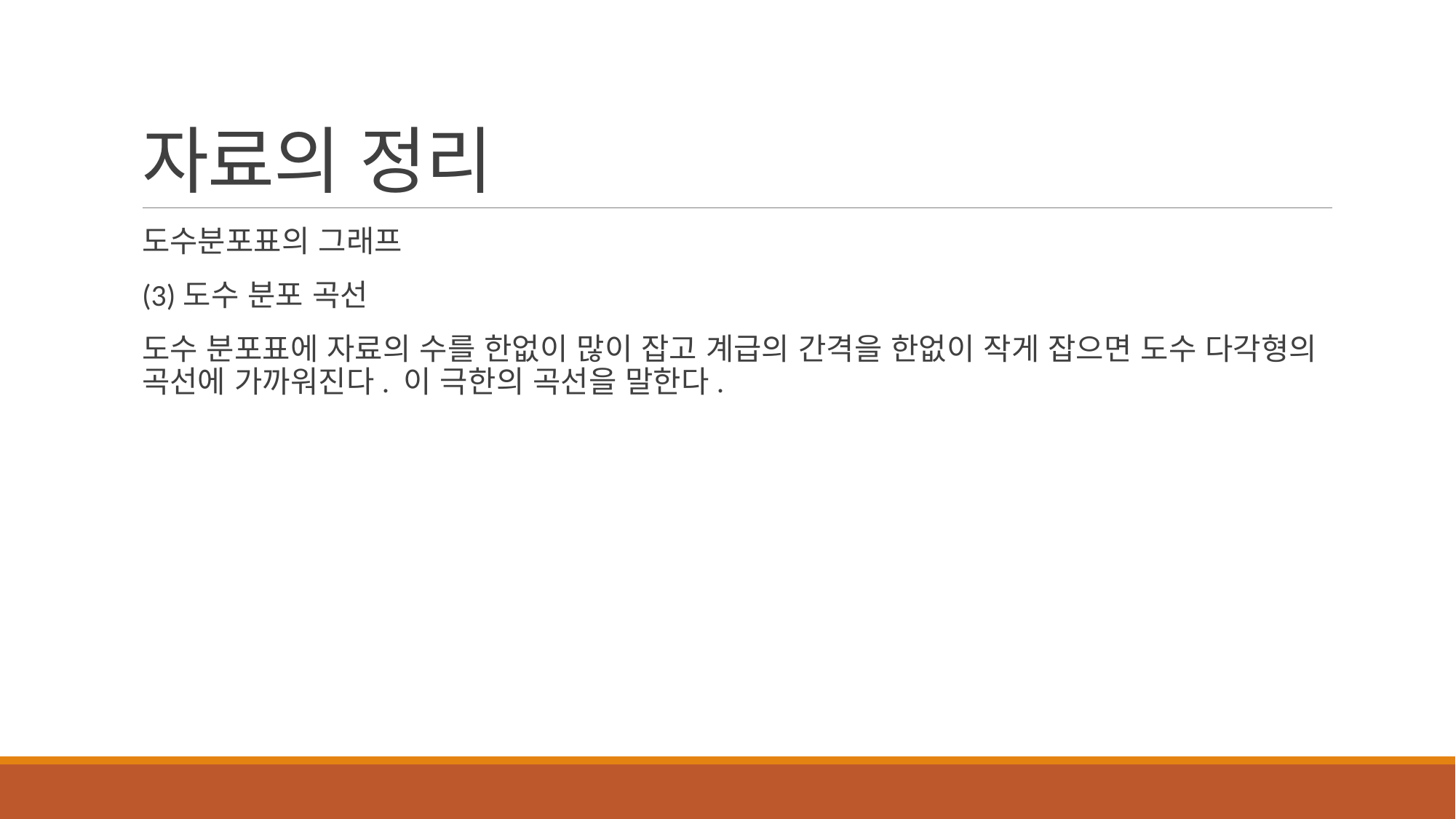

# 자료의 정리
도수분포표의 그래프
(3)도수 분포 곡선
도수 분포표에 자료의 수를 한없이 많이 잡고 계급의 간격을 한없이 작게 잡으면 도수 다각형의 곡선에 가까워진다. 이 극한의 곡선을 말한다.